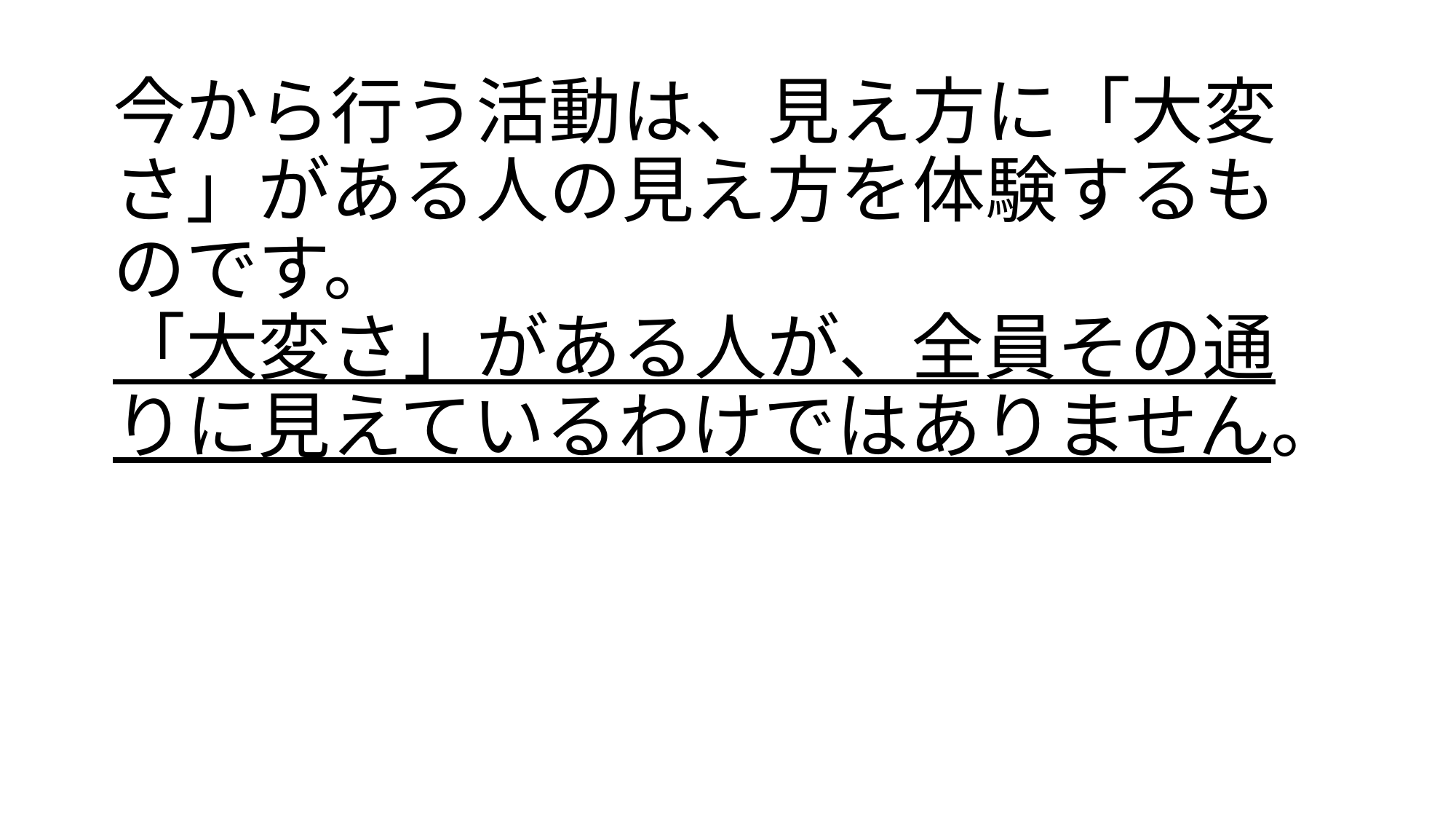

今から行う活動は、見え方に「大変さ」がある人の見え方を体験するものです。
「大変さ」がある人が、全員その通りに見えているわけではありません。